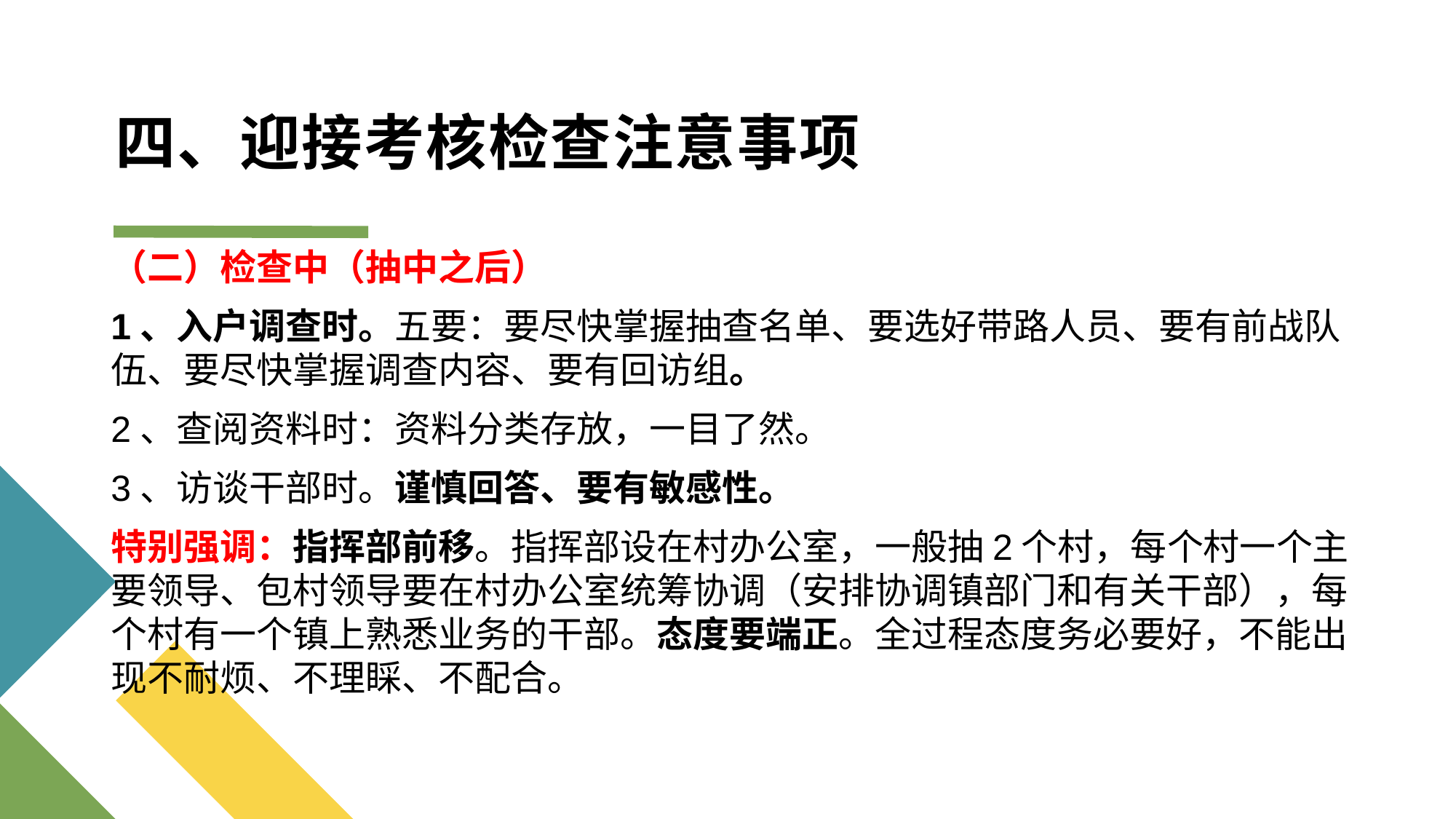

# 四、迎接考核检查注意事项
（二）检查中（抽中之后）
1、入户调查时。五要：要尽快掌握抽查名单、要选好带路人员、要有前战队伍、要尽快掌握调查内容、要有回访组。
2、查阅资料时：资料分类存放，一目了然。
3、访谈干部时。谨慎回答、要有敏感性。
特别强调：指挥部前移。指挥部设在村办公室，一般抽2个村，每个村一个主要领导、包村领导要在村办公室统筹协调（安排协调镇部门和有关干部），每个村有一个镇上熟悉业务的干部。态度要端正。全过程态度务必要好，不能出现不耐烦、不理睬、不配合。